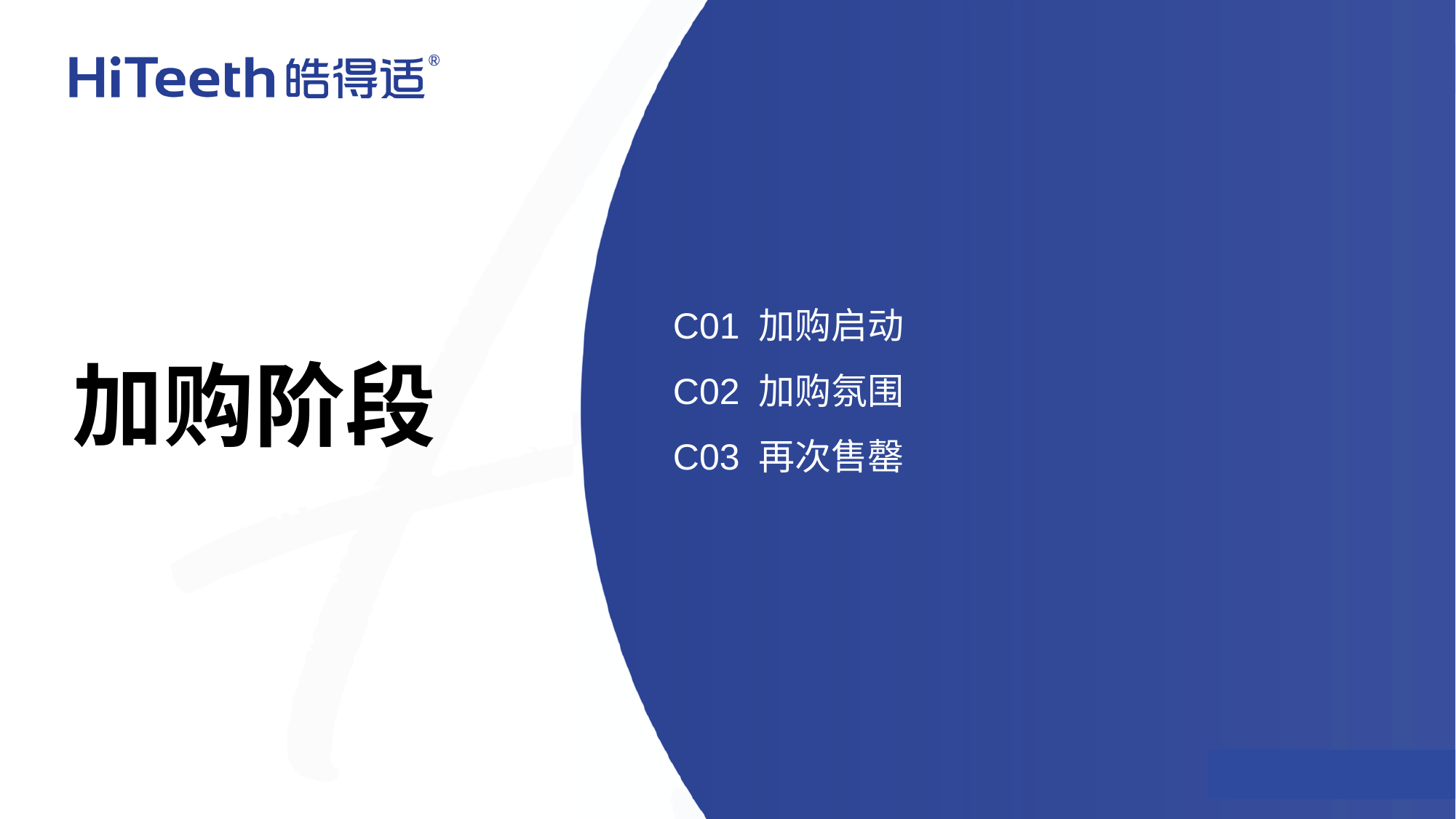

C01 加购启动
C02 加购氛围
C03 再次售罄
加购阶段